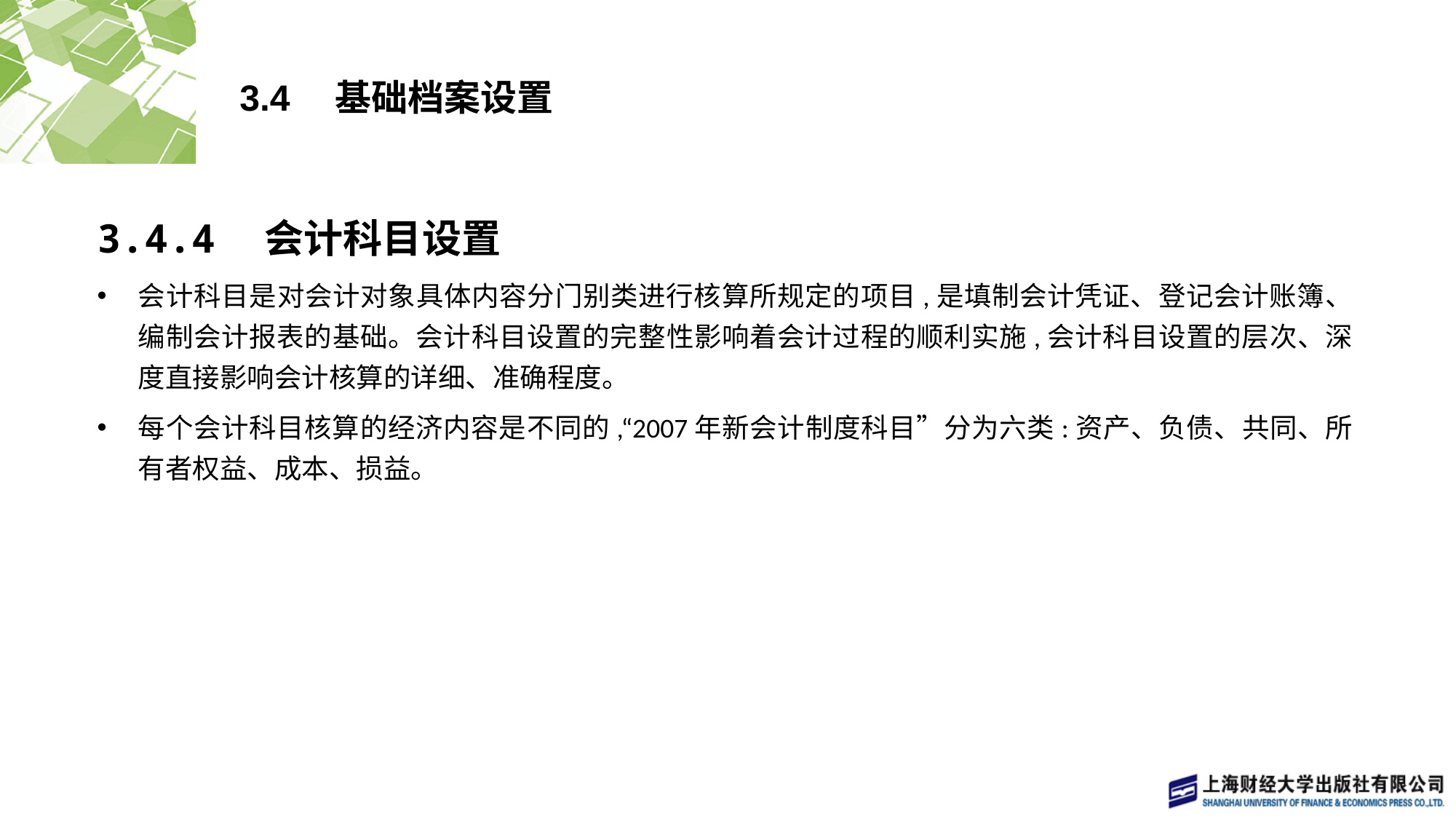

# 3.4　基础档案设置
3.4.4　会计科目设置
会计科目是对会计对象具体内容分门别类进行核算所规定的项目,是填制会计凭证、登记会计账簿、编制会计报表的基础。会计科目设置的完整性影响着会计过程的顺利实施,会计科目设置的层次、深度直接影响会计核算的详细、准确程度。
每个会计科目核算的经济内容是不同的,“2007年新会计制度科目”分为六类:资产、负债、共同、所有者权益、成本、损益。